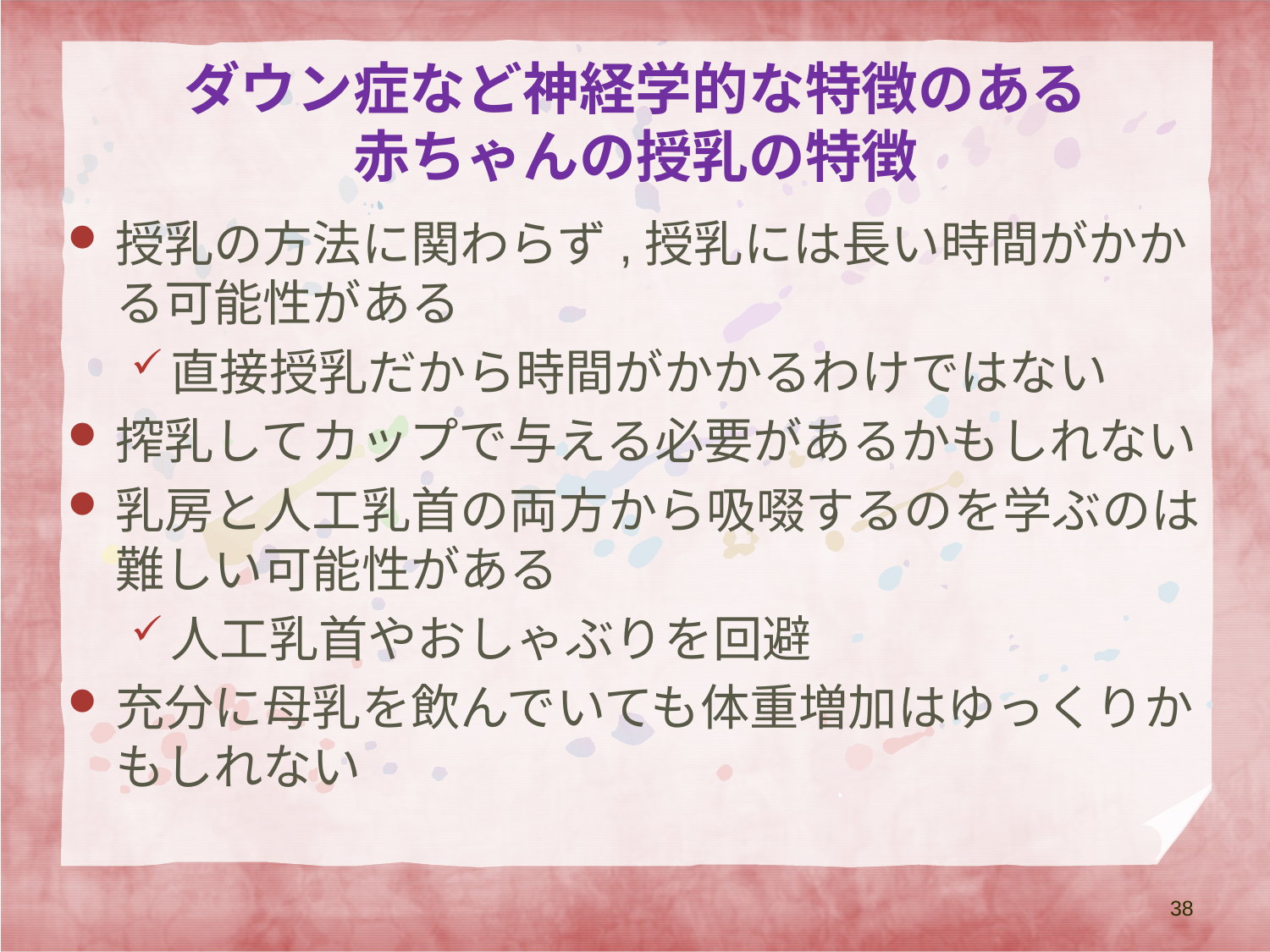

# ダウン症など神経学的な特徴のある 赤ちゃんの授乳の特徴
授乳の方法に関わらず,授乳には長い時間がかかる可能性がある
直接授乳だから時間がかかるわけではない
搾乳してカップで与える必要があるかもしれない
乳房と人工乳首の両方から吸啜するのを学ぶのは難しい可能性がある
人工乳首やおしゃぶりを回避
充分に母乳を飲んでいても体重増加はゆっくりかもしれない
38